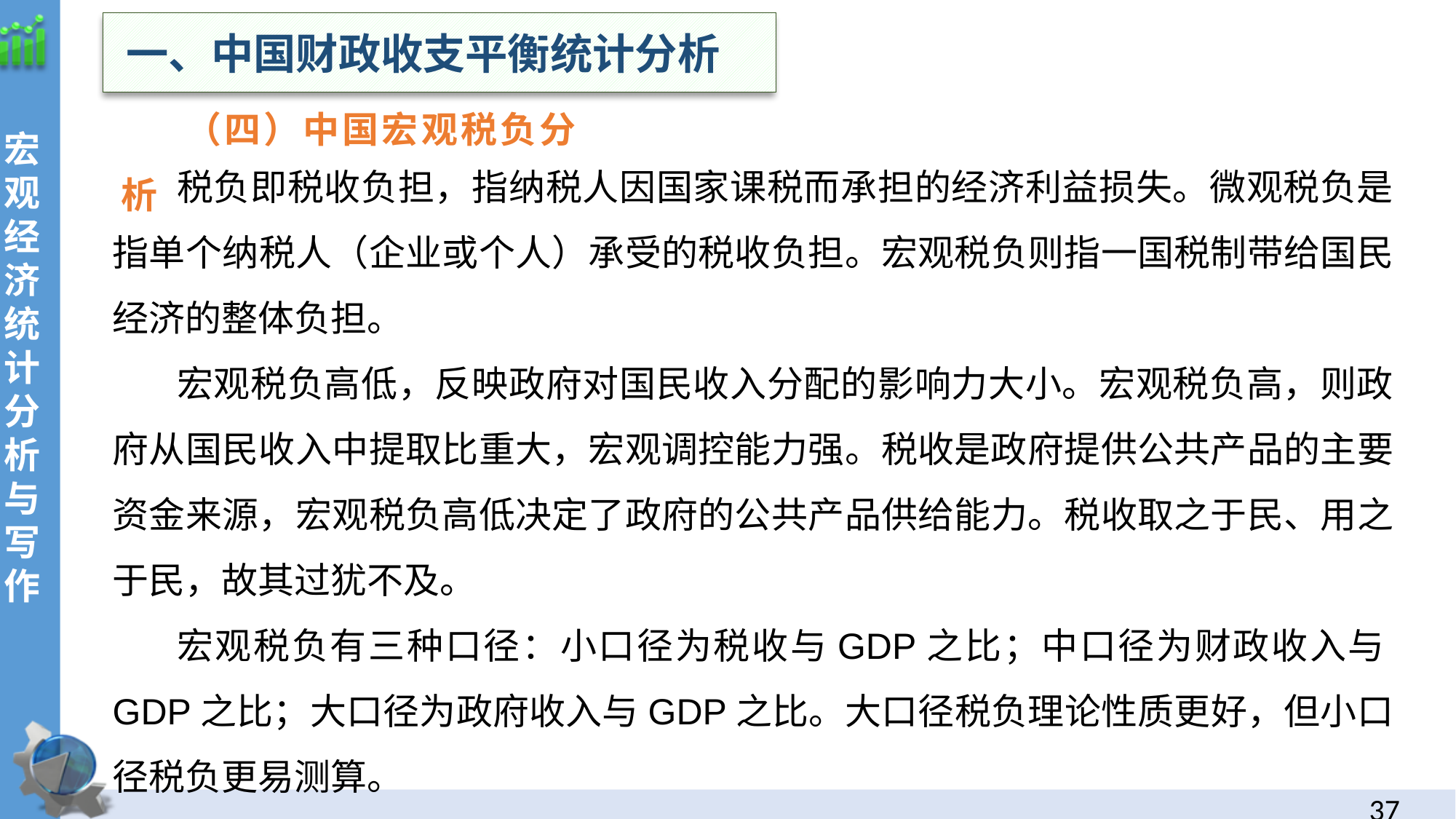

一、中国财政收支平衡统计分析
  （四）中国宏观税负分析

税负即税收负担，指纳税人因国家课税而承担的经济利益损失。微观税负是指单个纳税人（企业或个人）承受的税收负担。宏观税负则指一国税制带给国民经济的整体负担。
宏观税负高低，反映政府对国民收入分配的影响力大小。宏观税负高，则政府从国民收入中提取比重大，宏观调控能力强。税收是政府提供公共产品的主要资金来源，宏观税负高低决定了政府的公共产品供给能力。税收取之于民、用之于民，故其过犹不及。
宏观税负有三种口径：小口径为税收与GDP之比；中口径为财政收入与GDP之比；大口径为政府收入与GDP之比。大口径税负理论性质更好，但小口径税负更易测算。

37